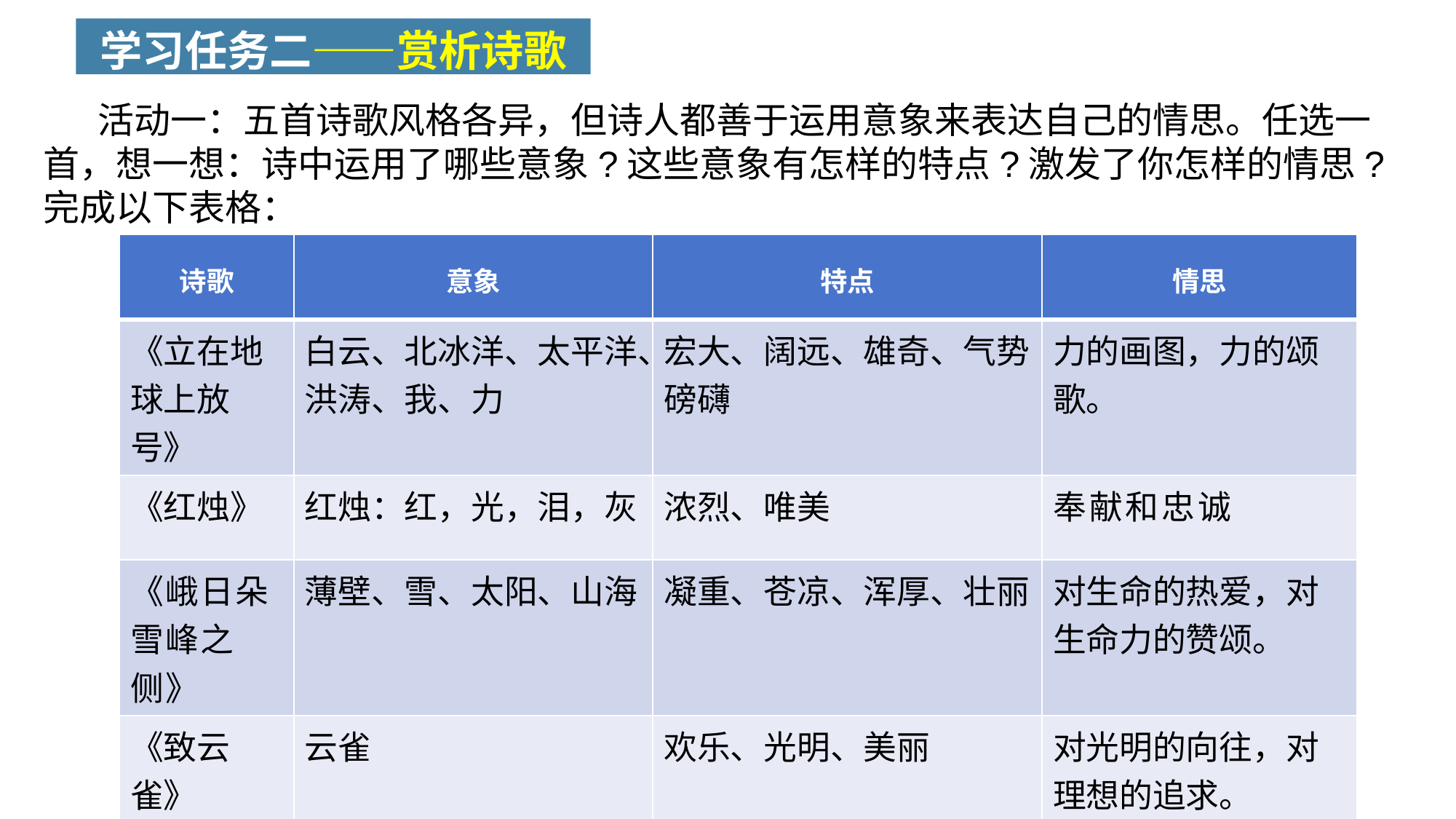

学习任务二——赏析诗歌
活动一：五首诗歌风格各异，但诗人都善于运用意象来表达自己的情思。任选一首，想一想：诗中运用了哪些意象?这些意象有怎样的特点?激发了你怎样的情思?完成以下表格：
| 诗歌 | 意象 | 特点 | 情思 |
| --- | --- | --- | --- |
| 《立在地球上放号》 | 白云、北冰洋、太平洋、洪涛、我、力 | 宏大、阔远、雄奇、气势磅礴 | 力的画图，力的颂歌。 |
| 《红烛》 | 红烛：红，光，泪，灰 | 浓烈、唯美 | 奉献和忠诚 |
| 《峨日朵雪峰之侧》 | 薄壁、雪、太阳、山海 | 凝重、苍凉、浑厚、壮丽 | 对生命的热爱，对生命力的赞颂。 |
| 《致云雀》 | 云雀 | 欢乐、光明、美丽 | 对光明的向往，对理想的追求。 |